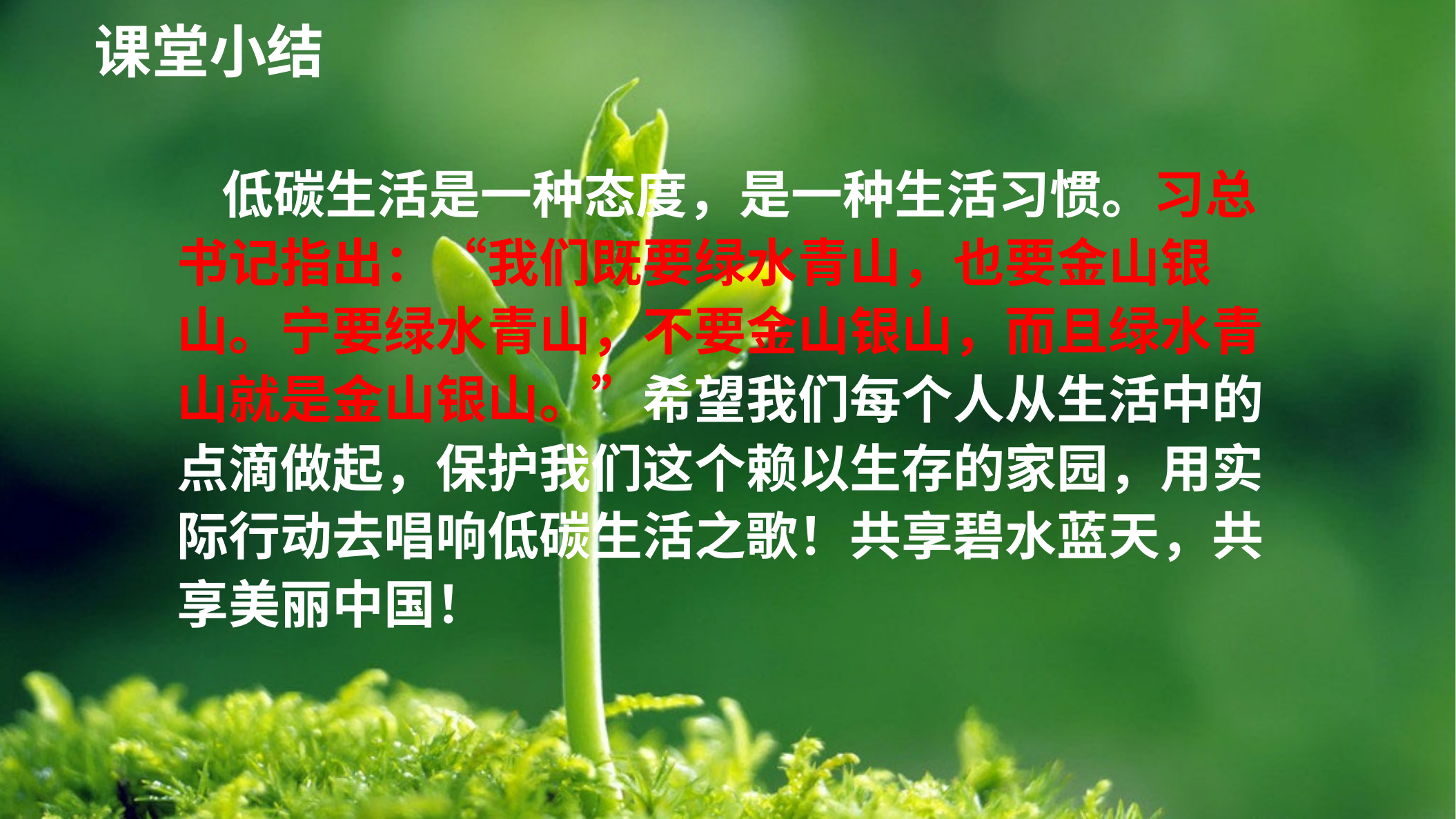

课堂小结
    低碳生活是一种态度，是一种生活习惯。习总书记指出：“我们既要绿水青山，也要金山银山。宁要绿水青山，不要金山银山，而且绿水青山就是金山银山。”希望我们每个人从生活中的点滴做起，保护我们这个赖以生存的家园，用实际行动去唱响低碳生活之歌！共享碧水蓝天，共享美丽中国！